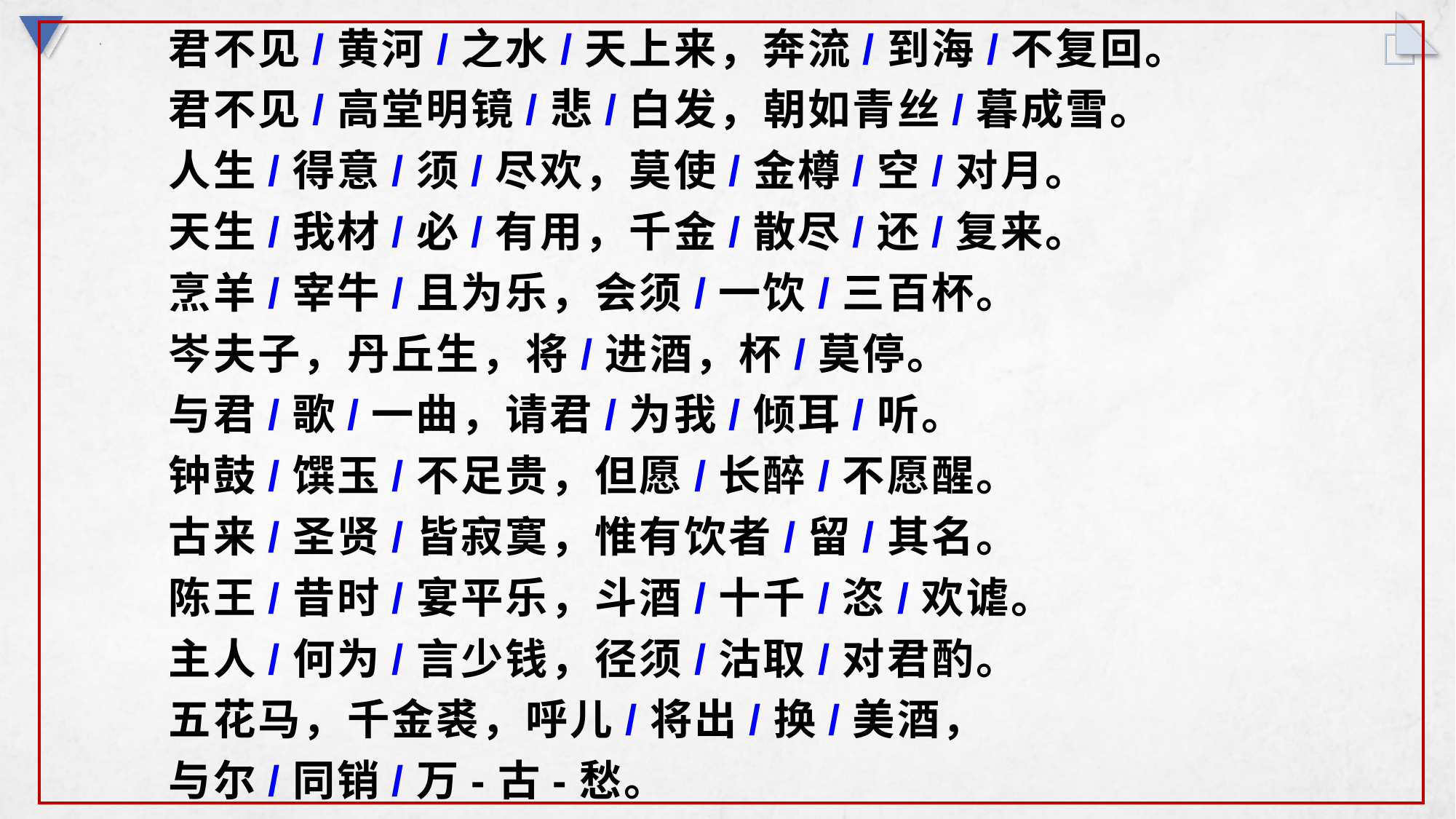

君不见/黄河/之水/天上来，奔流/到海/不复回。
君不见/高堂明镜/悲/白发，朝如青丝/暮成雪。
人生/得意/须/尽欢，莫使/金樽/空/对月。
天生/我材/必/有用，千金/散尽/还/复来。
烹羊/宰牛/且为乐，会须/一饮/三百杯。
岑夫子，丹丘生，将/进酒，杯/莫停。
与君/歌/一曲，请君/为我/倾耳/听。
钟鼓/馔玉/不足贵，但愿/长醉/不愿醒。
古来/圣贤/皆寂寞，惟有饮者/留/其名。
陈王/昔时/宴平乐，斗酒/十千/恣/欢谑。
主人/何为/言少钱，径须/沽取/对君酌。
五花马，千金裘，呼儿/将出/换/美酒，
与尔/同销/万-古-愁。